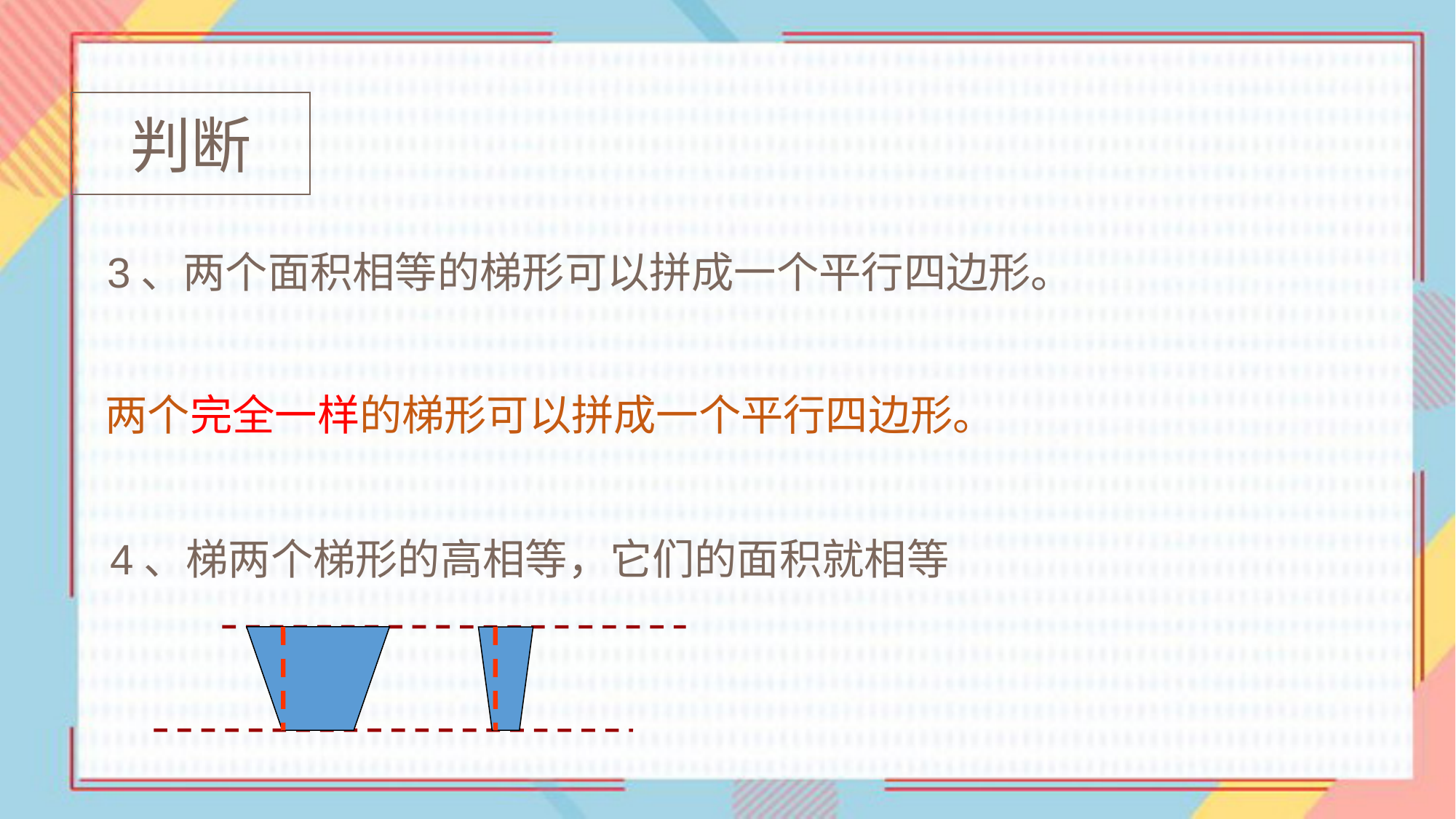

判断
3、两个面积相等的梯形可以拼成一个平行四边形。
两个完全一样的梯形可以拼成一个平行四边形。
4、梯两个梯形的高相等，它们的面积就相等